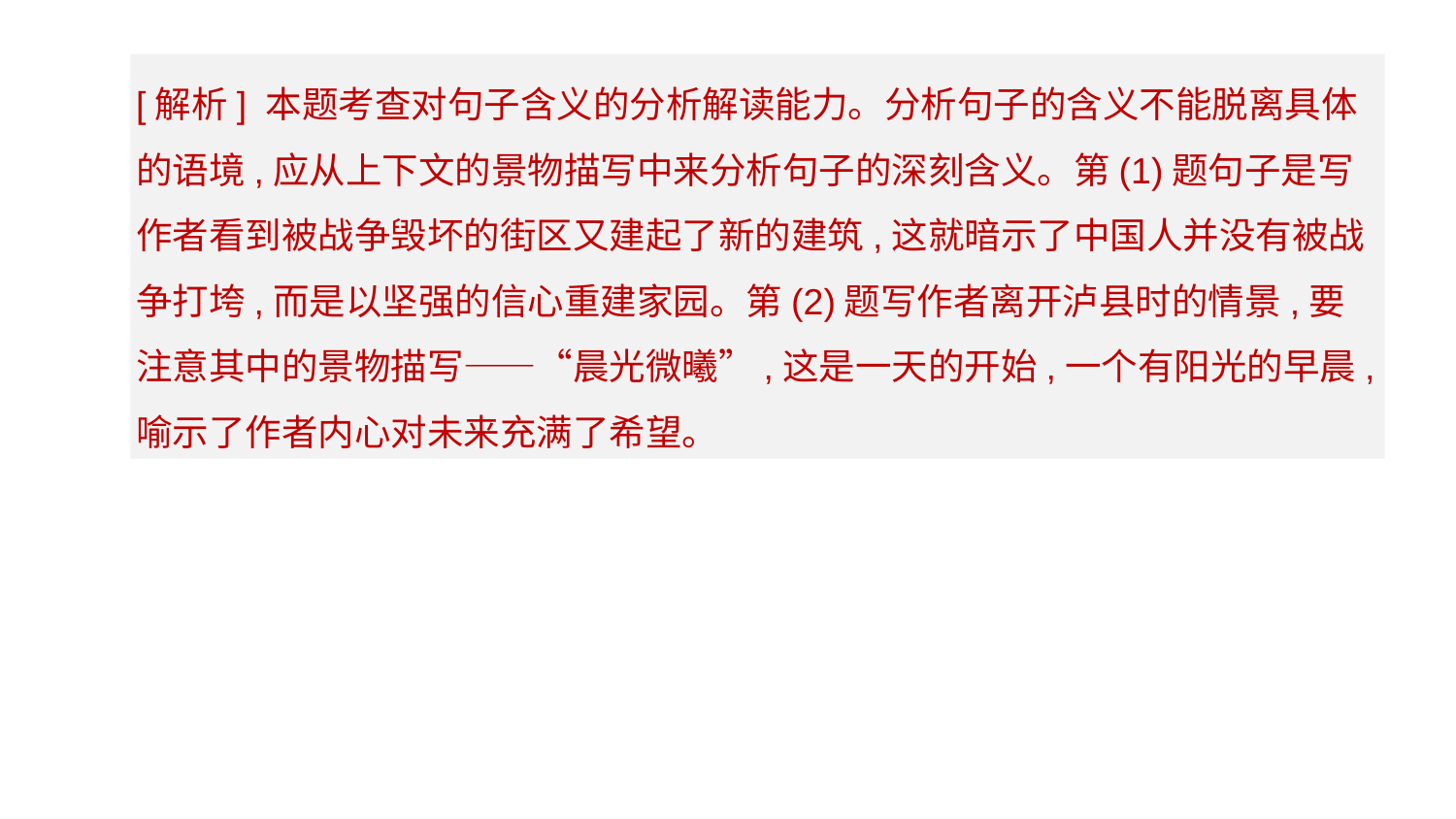

[解析] 本题考查对句子含义的分析解读能力。分析句子的含义不能脱离具体的语境,应从上下文的景物描写中来分析句子的深刻含义。第(1)题句子是写作者看到被战争毁坏的街区又建起了新的建筑,这就暗示了中国人并没有被战争打垮,而是以坚强的信心重建家园。第(2)题写作者离开泸县时的情景,要注意其中的景物描写——“晨光微曦”,这是一天的开始,一个有阳光的早晨,喻示了作者内心对未来充满了希望。